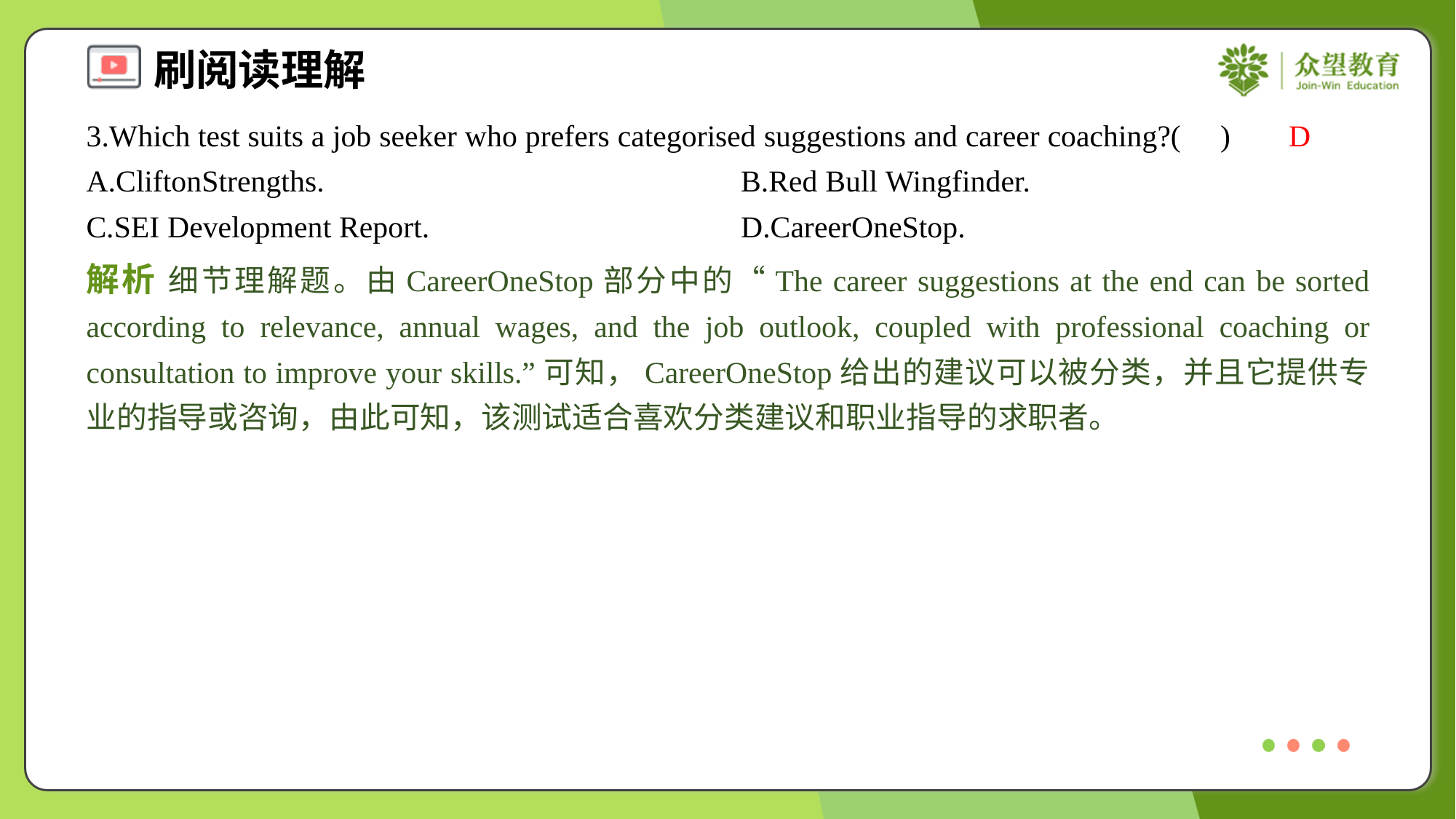

3.Which test suits a job seeker who prefers categorised suggestions and career coaching?(     )
D
A.CliftonStrengths.	B.Red Bull Wingfinder.
C.SEI Development Report.	D.CareerOneStop.
解析 细节理解题。由CareerOneStop部分中的“The career suggestions at the end can be sorted according to relevance, annual wages, and the job outlook, coupled with professional coaching or consultation to improve your skills.”可知，CareerOneStop给出的建议可以被分类，并且它提供专业的指导或咨询，由此可知，该测试适合喜欢分类建议和职业指导的求职者。